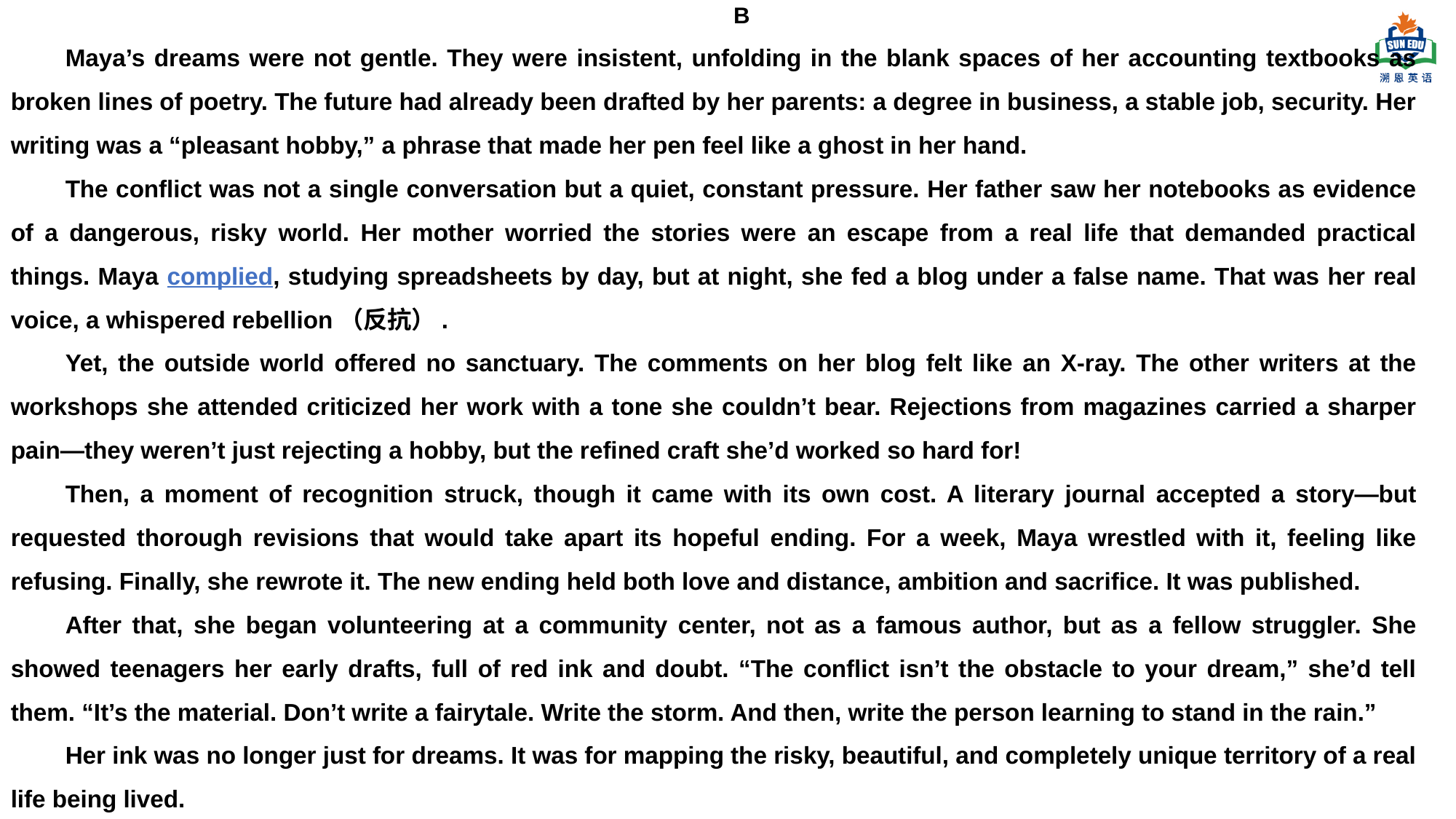

B
Maya’s dreams were not gentle. They were insistent, unfolding in the blank spaces of her accounting textbooks as broken lines of poetry. The future had already been drafted by her parents: a degree in business, a stable job, security. Her writing was a “pleasant hobby,” a phrase that made her pen feel like a ghost in her hand.
The conflict was not a single conversation but a quiet, constant pressure. Her father saw her notebooks as evidence of a dangerous, risky world. Her mother worried the stories were an escape from a real life that demanded practical things. Maya complied, studying spreadsheets by day, but at night, she fed a blog under a false name. That was her real voice, a whispered rebellion（反抗）.
Yet, the outside world offered no sanctuary. The comments on her blog felt like an X-ray. The other writers at the workshops she attended criticized her work with a tone she couldn’t bear. Rejections from magazines carried a sharper pain—they weren’t just rejecting a hobby, but the refined craft she’d worked so hard for!
Then, a moment of recognition struck, though it came with its own cost. A literary journal accepted a story—but requested thorough revisions that would take apart its hopeful ending. For a week, Maya wrestled with it, feeling like refusing. Finally, she rewrote it. The new ending held both love and distance, ambition and sacrifice. It was published.
After that, she began volunteering at a community center, not as a famous author, but as a fellow struggler. She showed teenagers her early drafts, full of red ink and doubt. “The conflict isn’t the obstacle to your dream,” she’d tell them. “It’s the material. Don’t write a fairytale. Write the storm. And then, write the person learning to stand in the rain.”
Her ink was no longer just for dreams. It was for mapping the risky, beautiful, and completely unique territory of a real life being lived.